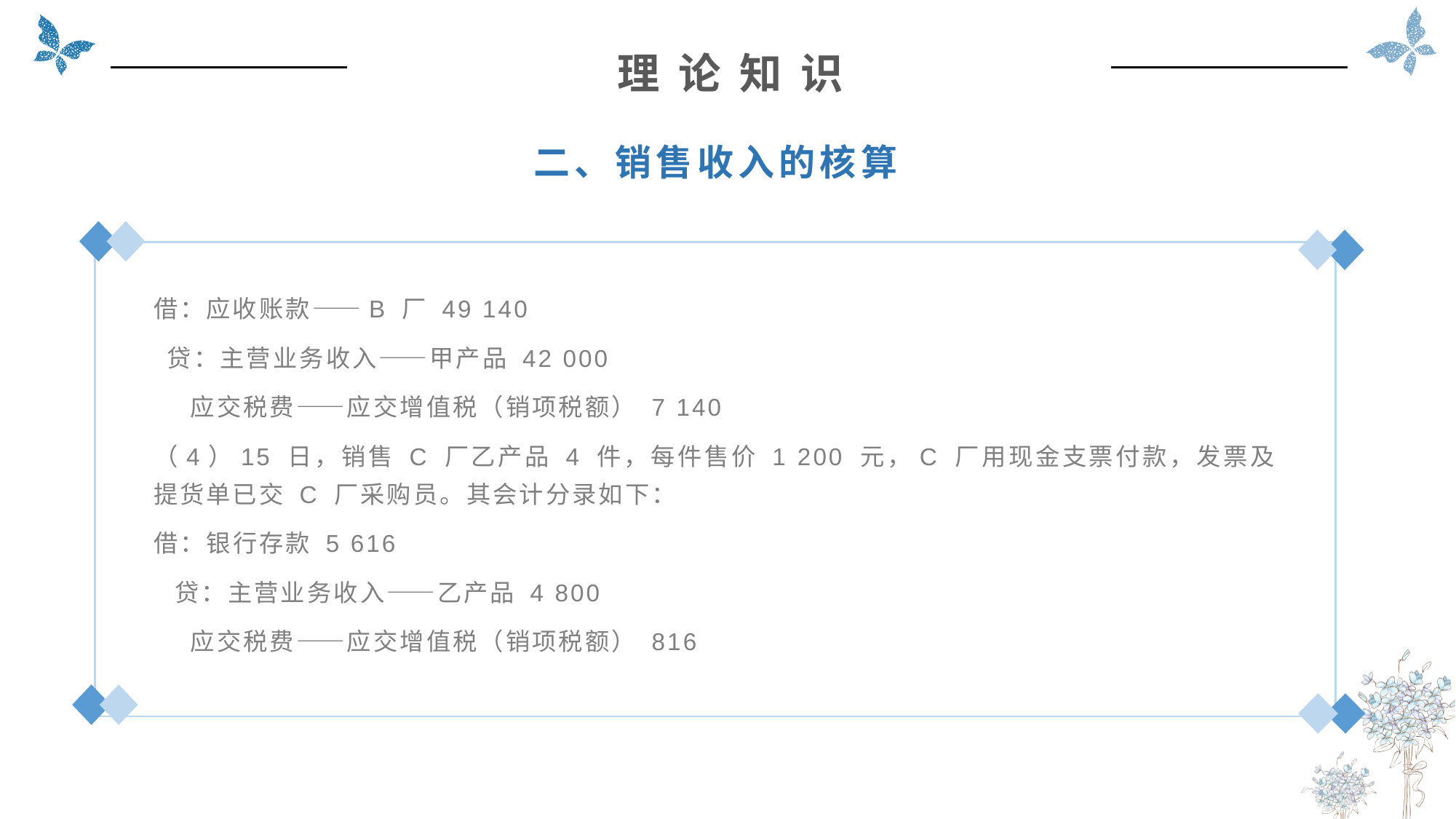

理 论 知 识
二、销售收入的核算

借：应收账款——B 厂 49 140
 贷：主营业务收入——甲产品 42 000
    应交税费——应交增值税（销项税额） 7 140
（4）15 日，销售 C 厂乙产品 4 件，每件售价 1 200 元，C 厂用现金支票付款，发票及提货单已交 C 厂采购员。其会计分录如下：
借：银行存款 5 616
  贷：主营业务收入——乙产品 4 800
    应交税费——应交增值税（销项税额） 816